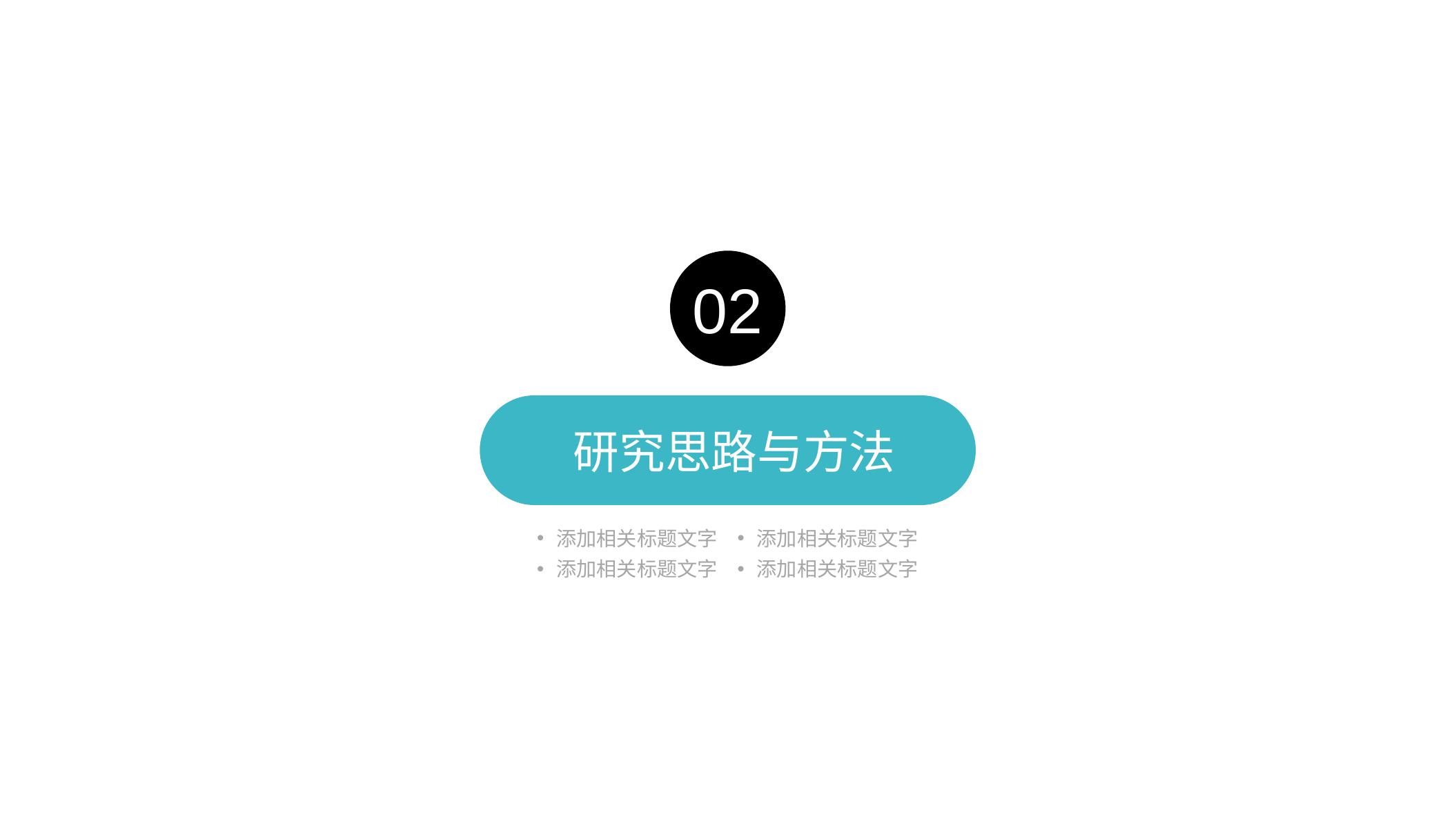

02

研究思路与方法
添加相关标题文字
添加相关标题文字
添加相关标题文字
添加相关标题文字